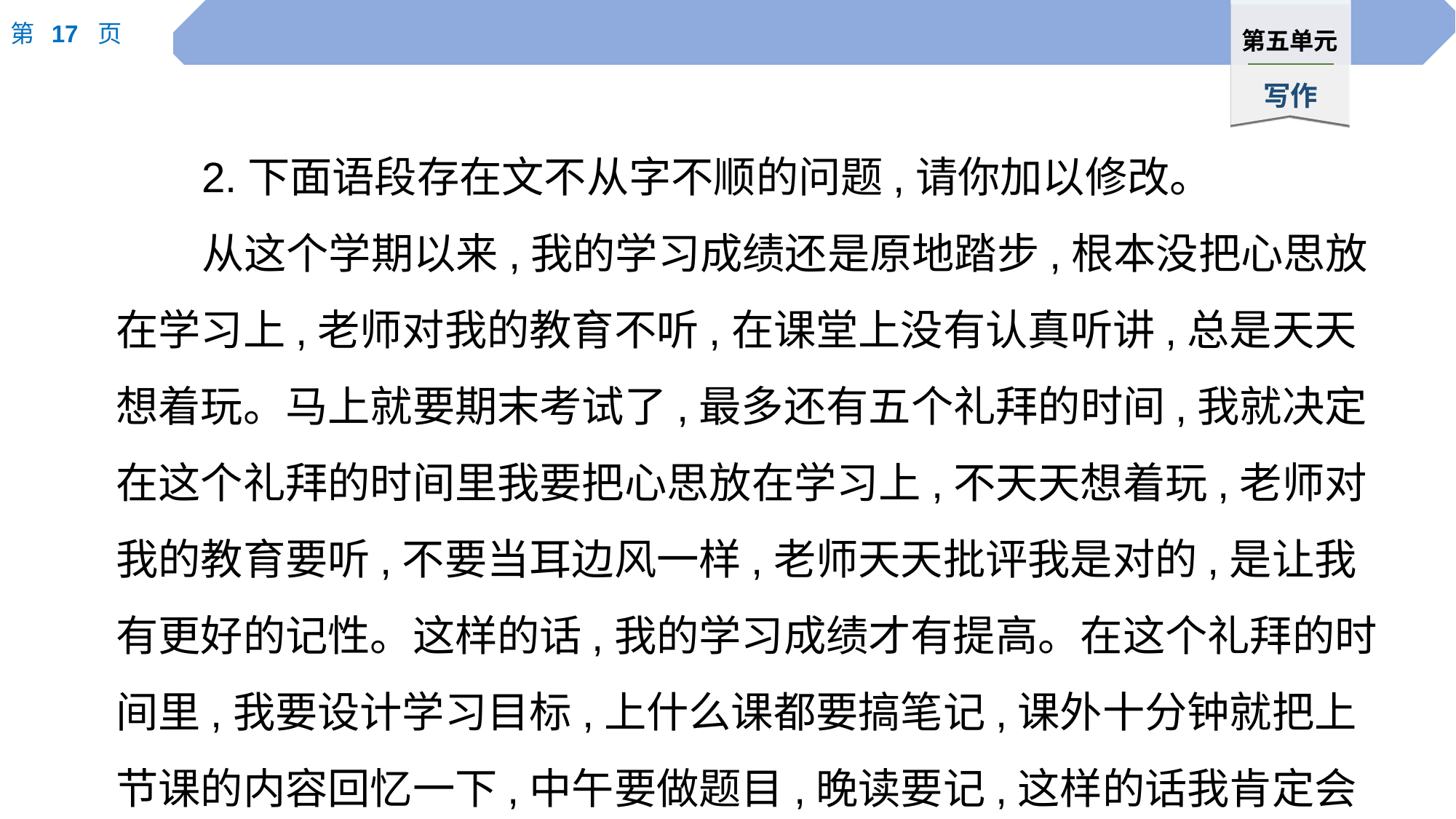

2.下面语段存在文不从字不顺的问题,请你加以修改。
从这个学期以来,我的学习成绩还是原地踏步,根本没把心思放在学习上,老师对我的教育不听,在课堂上没有认真听讲,总是天天想着玩。马上就要期末考试了,最多还有五个礼拜的时间,我就决定在这个礼拜的时间里我要把心思放在学习上,不天天想着玩,老师对我的教育要听,不要当耳边风一样,老师天天批评我是对的,是让我有更好的记性。这样的话,我的学习成绩才有提高。在这个礼拜的时间里,我要设计学习目标,上什么课都要搞笔记,课外十分钟就把上节课的内容回忆一下,中午要做题目,晚读要记,这样的话我肯定会有更高的水平。